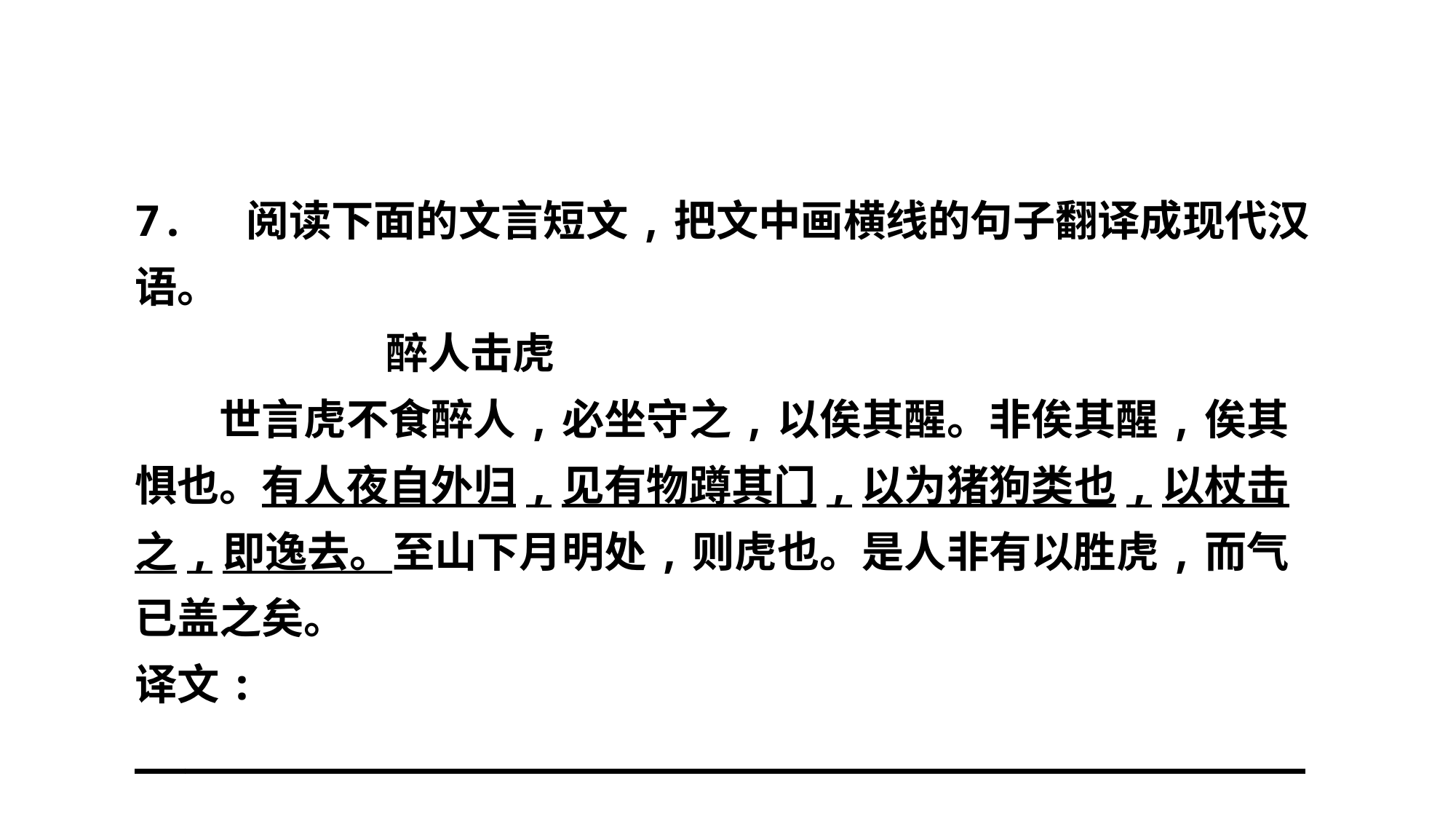

7.  阅读下面的文言短文,把文中画横线的句子翻译成现代汉语。
                         醉人击虎
　　世言虎不食醉人,必坐守之,以俟其醒。非俟其醒,俟其惧也。有人夜自外归,见有物蹲其门,以为猪狗类也,以杖击之,即逸去。至山下月明处,则虎也。是人非有以胜虎,而气已盖之矣。
译文: _________________________________________________